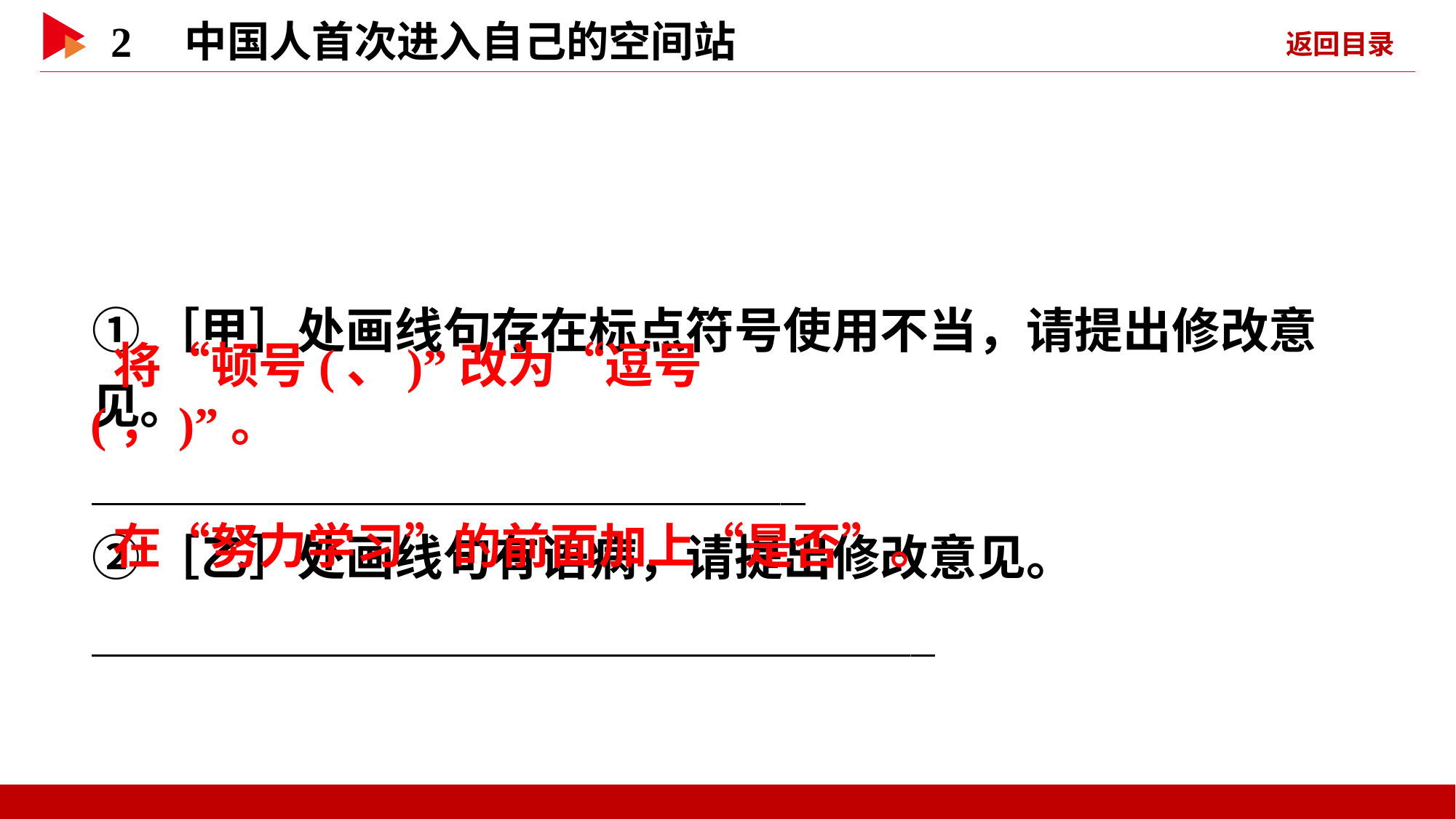

①［甲］处画线句存在标点符号使用不当，请提出修改意见。
                                                     _
②［乙］处画线句有语病，请提出修改意见。
                                                              _
 将“顿号(、)”改为“逗号(，)”。
 在“努力学习”的前面加上“是否”。